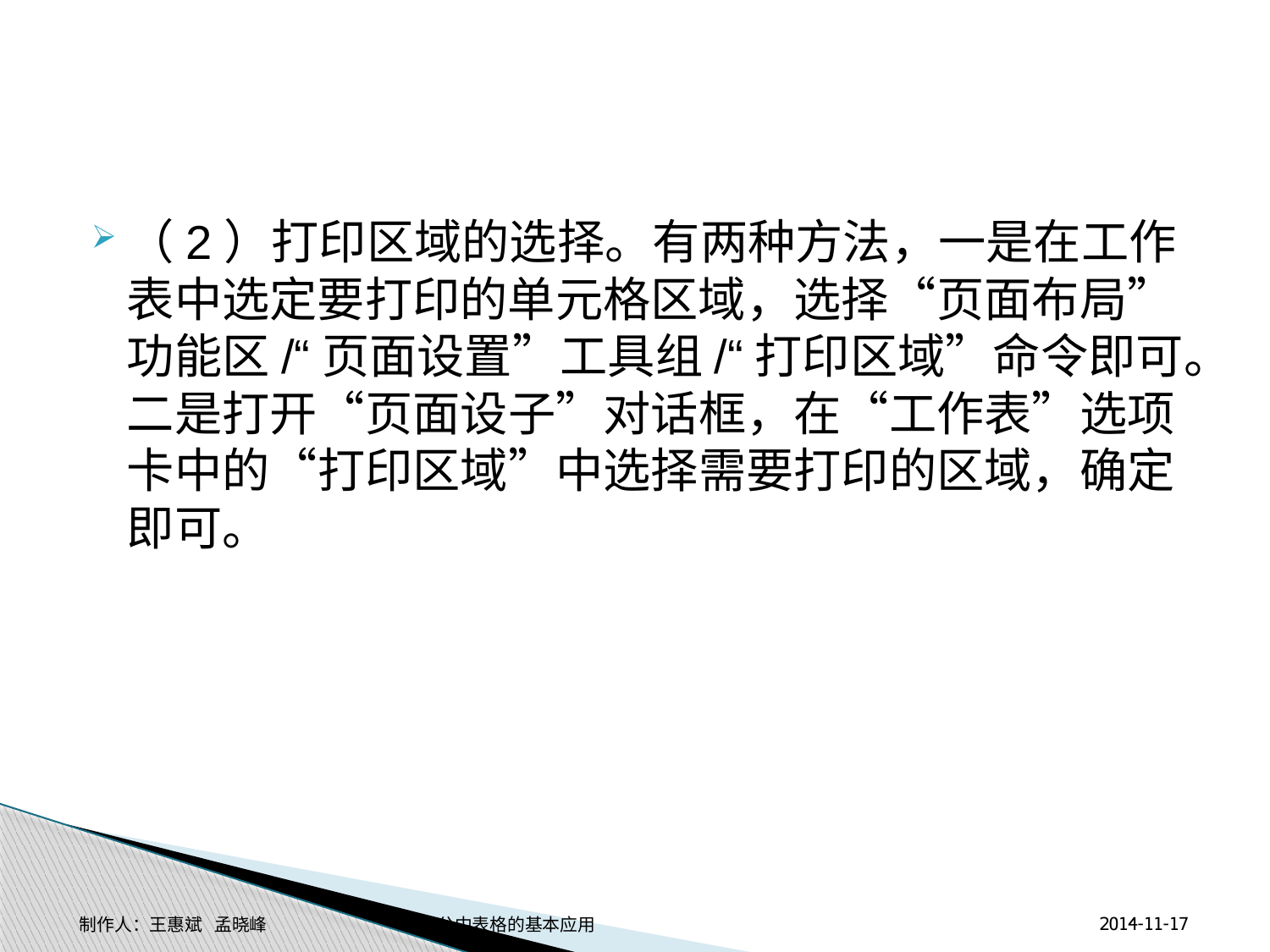

#
（2）打印区域的选择。有两种方法，一是在工作表中选定要打印的单元格区域，选择“页面布局”功能区/“页面设置”工具组/“打印区域”命令即可。二是打开“页面设子”对话框，在“工作表”选项卡中的“打印区域”中选择需要打印的区域，确定即可。
2014-11-17
制作人：王惠斌   孟晓峰                                      办公中表格的基本应用